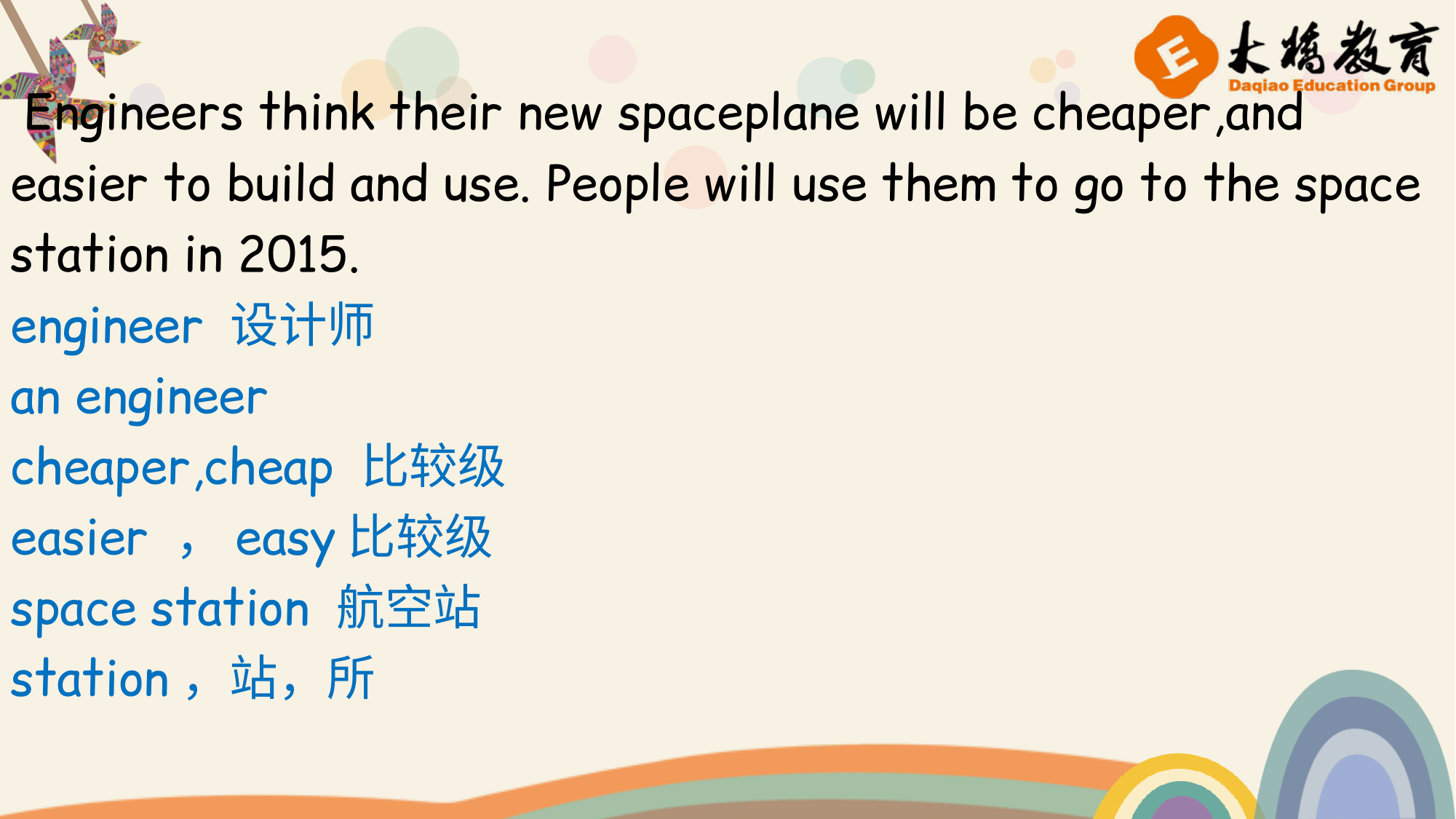

Engineers think their new spaceplane will be cheaper,and easier to build and use. People will use them to go to the space station in 2015.
engineer 设计师
an engineer
cheaper,cheap 比较级
easier ，easy比较级
space station 航空站
station，站，所